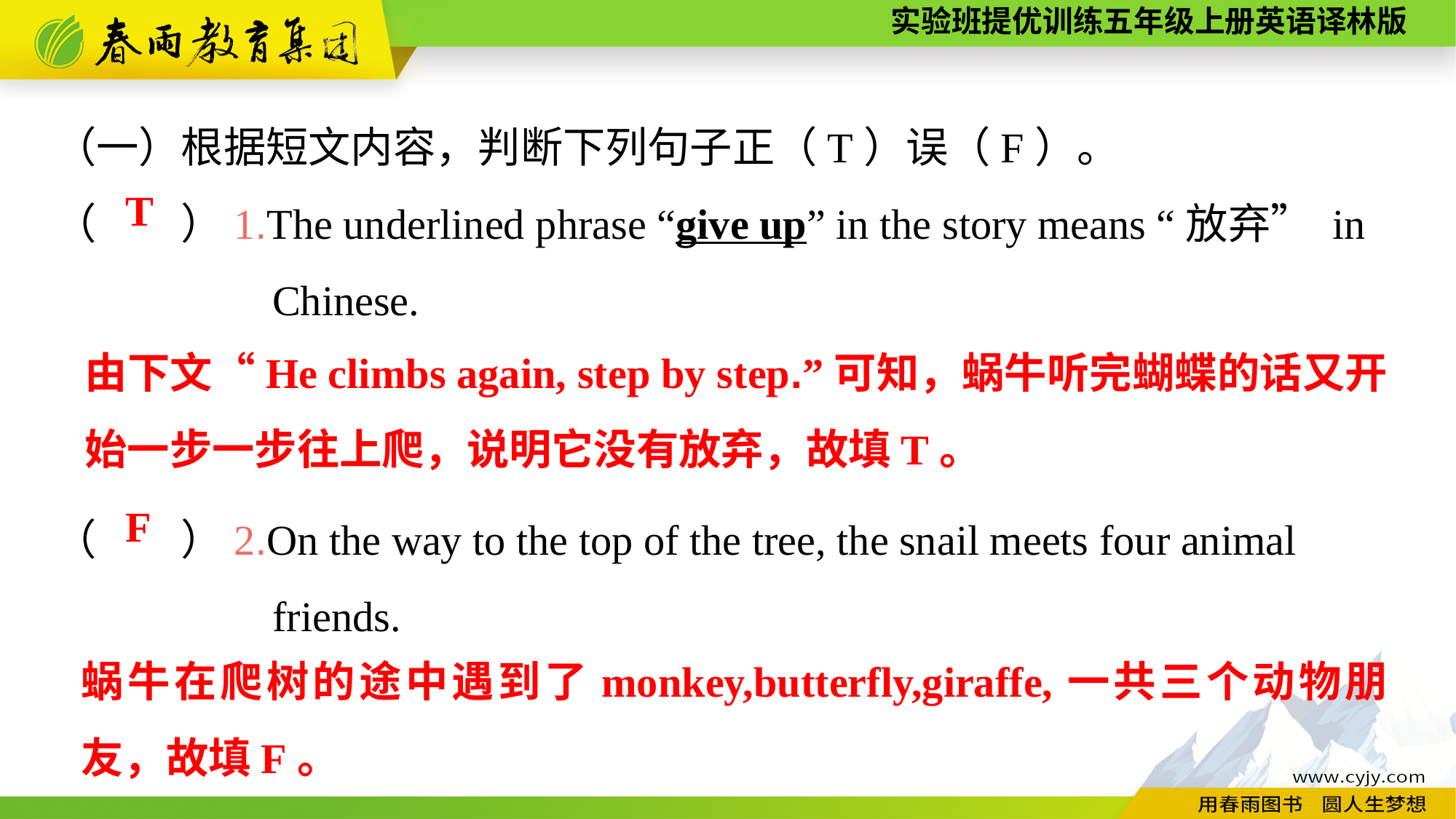

（一）根据短文内容，判断下列句子正（T）误（F）。
（　　）1.The underlined phrase “give up” in the story means “放弃” in
		Chinese.

（　　）2.On the way to the top of the tree, the snail meets four animal
		friends.
T
由下文“He climbs again, step by step.”可知，蜗牛听完蝴蝶的话又开始一步一步往上爬，说明它没有放弃，故填T。
F
蜗牛在爬树的途中遇到了monkey,butterfly,giraffe,一共三个动物朋友，故填F。